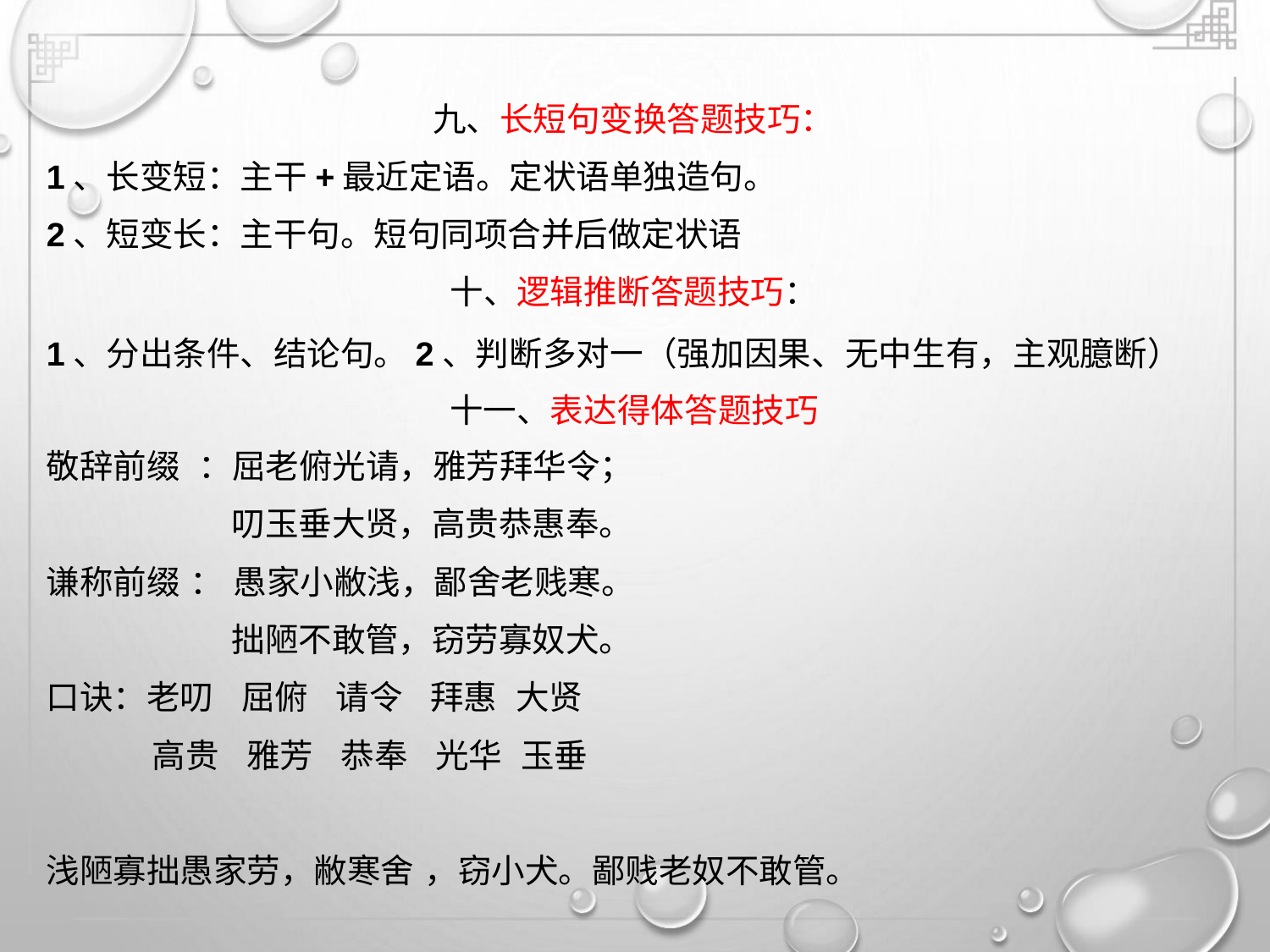

九、长短句变换答题技巧：
1、长变短：主干+最近定语。定状语单独造句。
2、短变长：主干句。短句同项合并后做定状语
十、逻辑推断答题技巧：
1、分出条件、结论句。2、判断多对一（强加因果、无中生有，主观臆断）
十一、表达得体答题技巧
敬辞前缀 ：屈老俯光请，雅芳拜华令；
叨玉垂大贤，高贵恭惠奉。
谦称前缀 ： 愚家小敝浅，鄙舍老贱寒。
拙陋不敢管，窃劳寡奴犬。
口诀：老叨 屈俯 请令 拜惠 大贤
高贵 雅芳 恭奉 光华 玉垂
浅陋寡拙愚家劳，敝寒舍 ，窃小犬。鄙贱老奴不敢管。